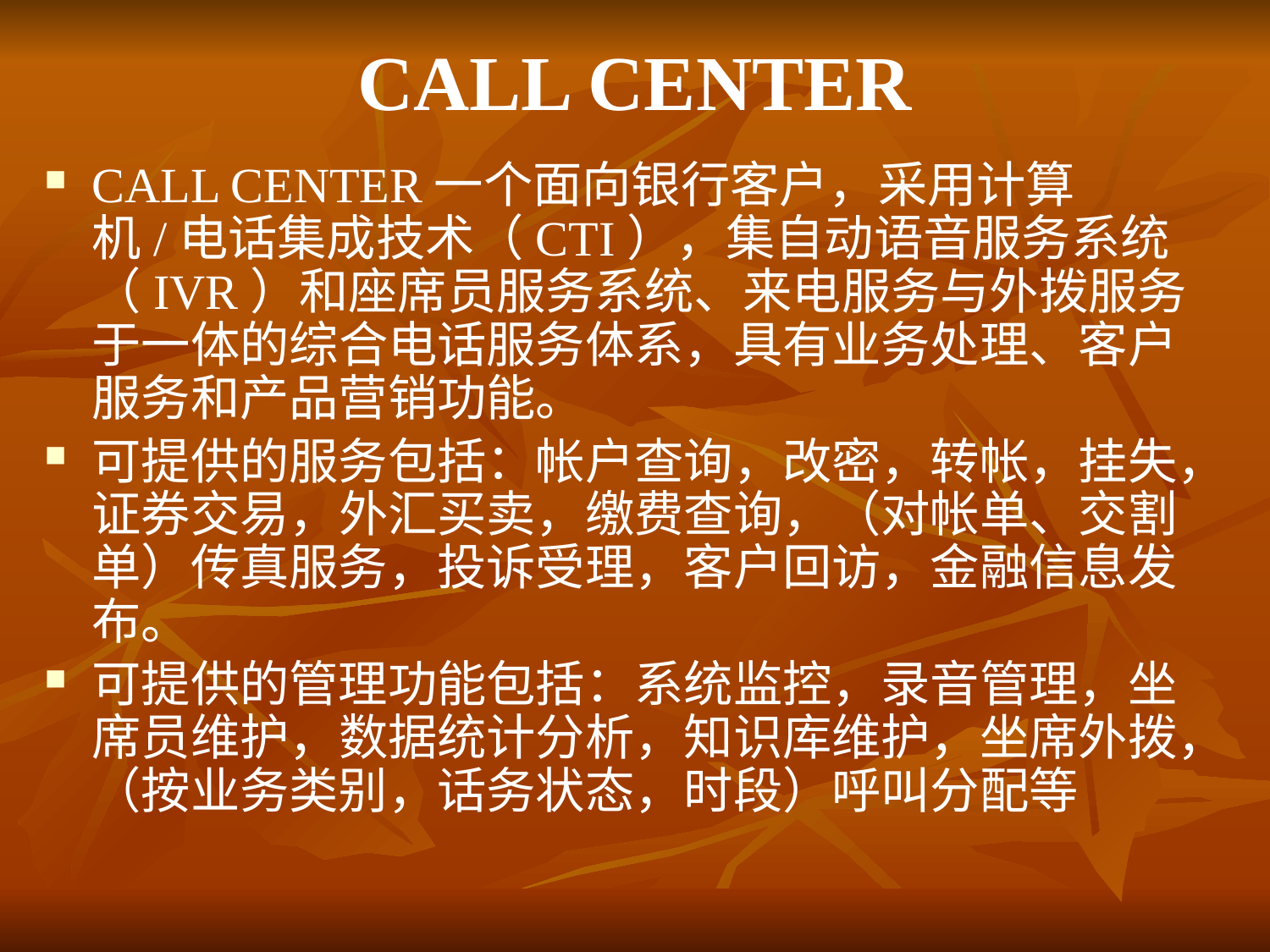

# CALL CENTER
CALL CENTER一个面向银行客户，采用计算机/电话集成技术（CTI），集自动语音服务系统（IVR）和座席员服务系统、来电服务与外拨服务于一体的综合电话服务体系，具有业务处理、客户服务和产品营销功能。
可提供的服务包括：帐户查询，改密，转帐，挂失，证券交易，外汇买卖，缴费查询，（对帐单、交割单）传真服务，投诉受理，客户回访，金融信息发布。
可提供的管理功能包括：系统监控，录音管理，坐席员维护，数据统计分析，知识库维护，坐席外拨，（按业务类别，话务状态，时段）呼叫分配等